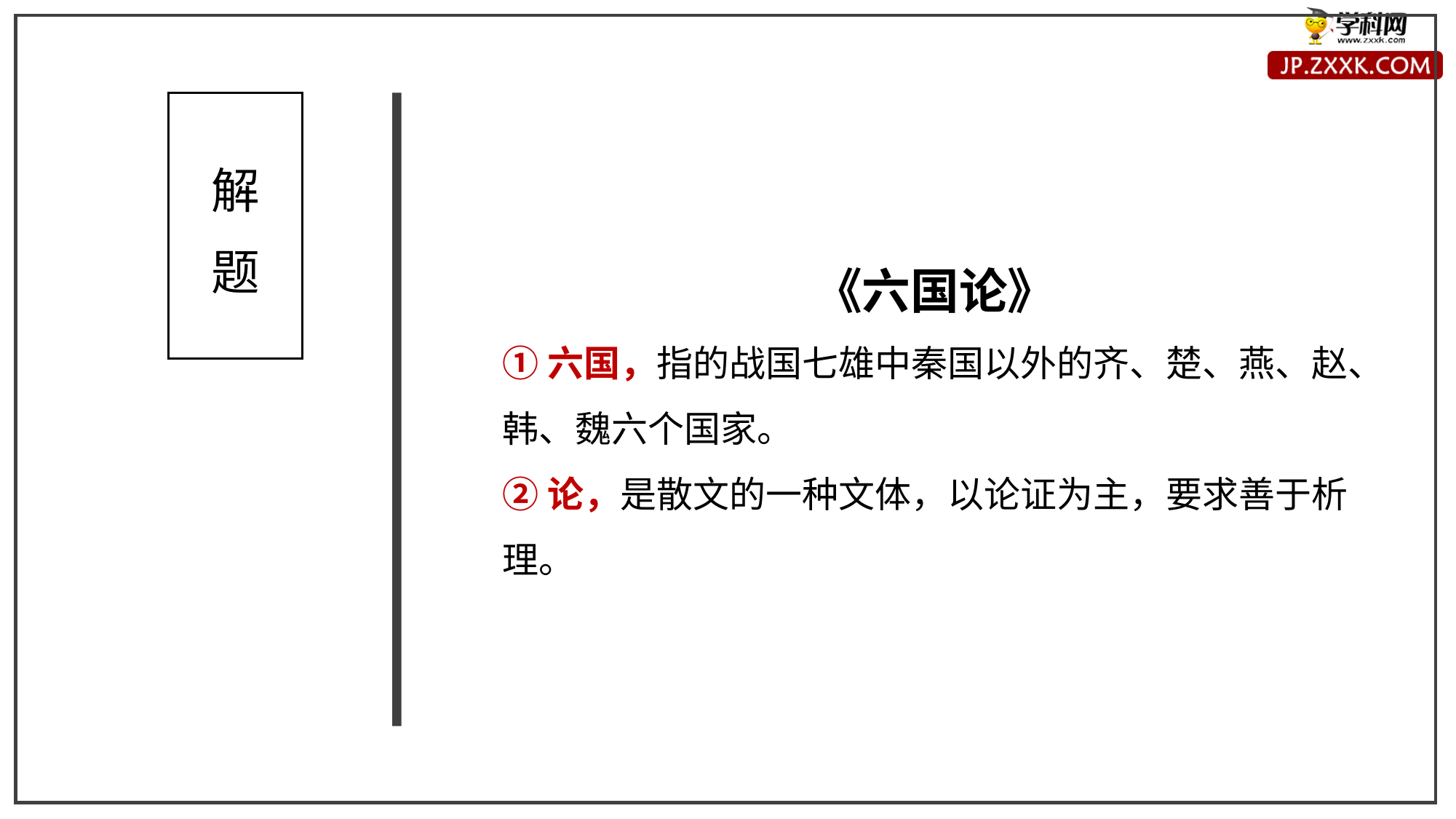

解题
《六国论》
①六国，指的战国七雄中秦国以外的齐、楚、燕、赵、韩、魏六个国家。
②论，是散文的一种文体，以论证为主，要求善于析理。